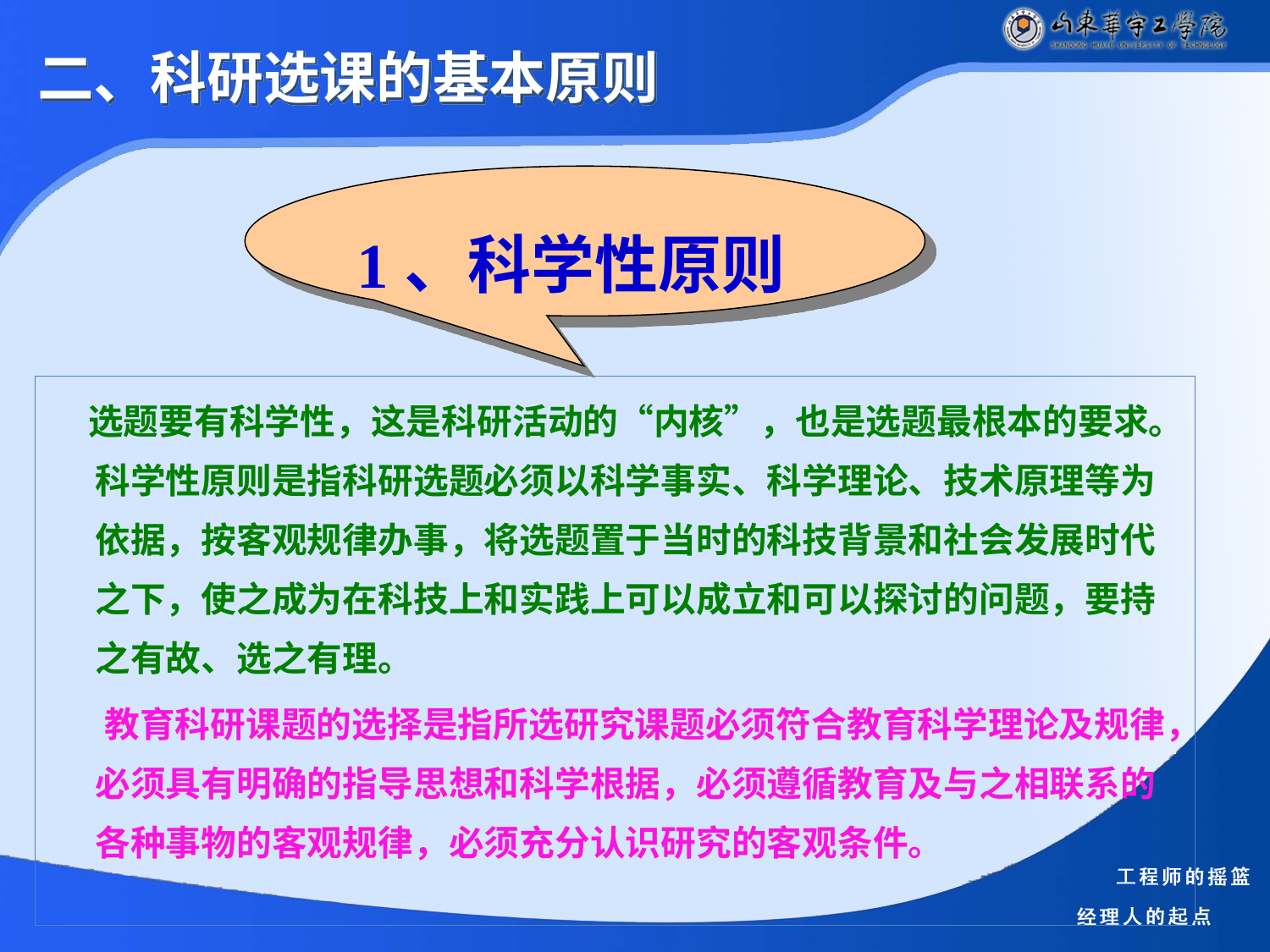

二、科研选课的基本原则
1、科学性原则
    选题要有科学性，这是科研活动的“内核”，也是选题最根本的要求。科学性原则是指科研选题必须以科学事实、科学理论、技术原理等为依据，按客观规律办事，将选题置于当时的科技背景和社会发展时代之下，使之成为在科技上和实践上可以成立和可以探讨的问题，要持之有故、选之有理。
      教育科研课题的选择是指所选研究课题必须符合教育科学理论及规律，必须具有明确的指导思想和科学根据，必须遵循教育及与之相联系的各种事物的客观规律，必须充分认识研究的客观条件。